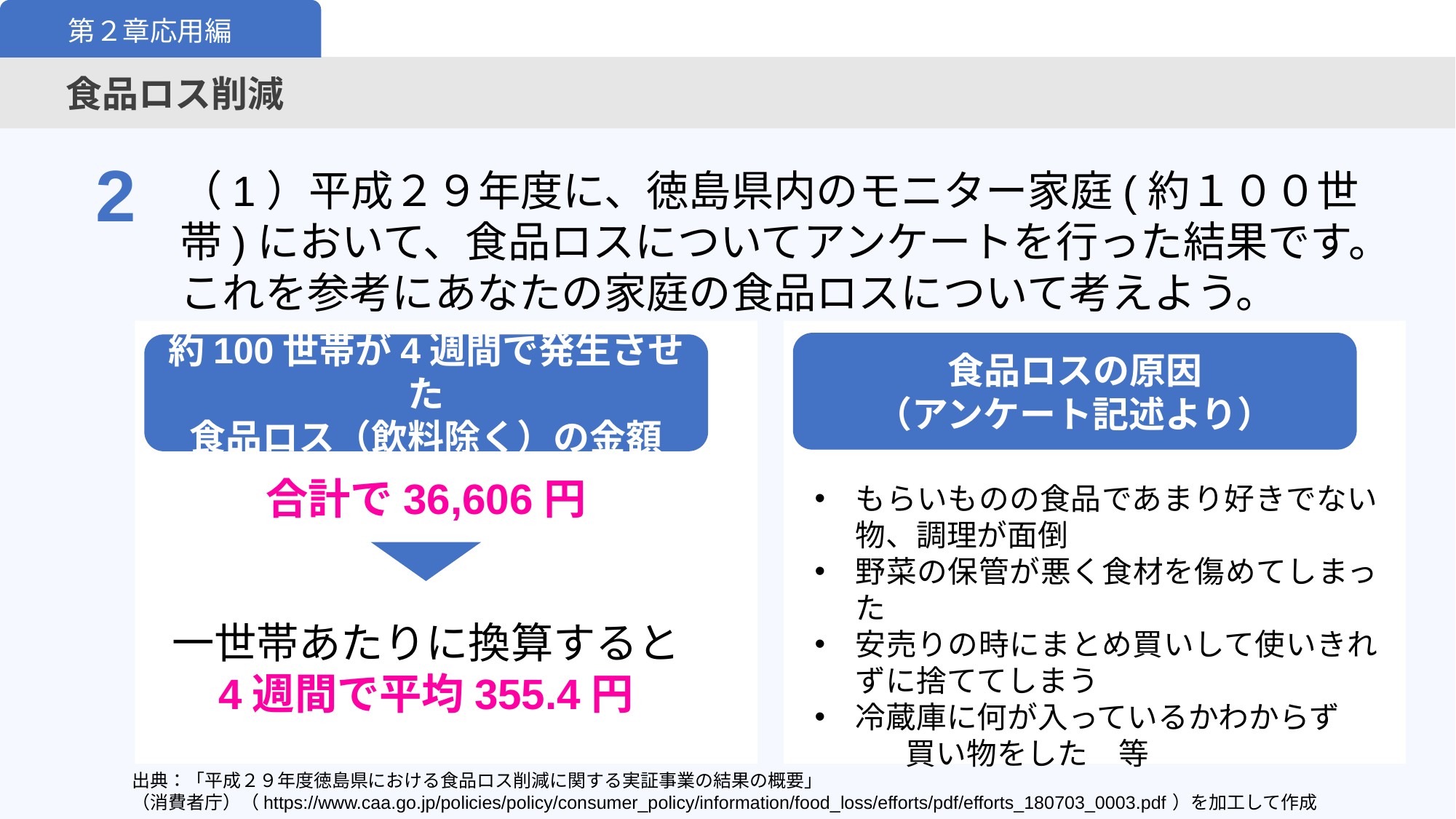

第２章応用編
食品ロス削減
2
（1）平成２９年度に、徳島県内のモニター家庭(約１００世帯)において、食品ロスについてアンケートを行った結果です。これを参考にあなたの家庭の食品ロスについて考えよう。

食品ロスの原因
（アンケート記述より）
約100世帯が4週間で発生させた
食品ロス（飲料除く）の金額
合計で36,606円​
もらいものの食品であまり好きでない物、調理が面倒 ​
野菜の保管が悪く食材を傷めてしまった ​
安売りの時にまとめ買いして使いきれずに捨ててしまう ​
冷蔵庫に何が入っているかわからず
　　　買い物をした　等

一世帯あたりに換算すると​
4週間で平均355.4円
出典：「平成２９年度徳島県における食品ロス削減に関する実証事業の結果の概要」　（消費者庁）（https://www.caa.go.jp/policies/policy/consumer_policy/information/food_loss/efforts/pdf/efforts_180703_0003.pdf）を加工して作成